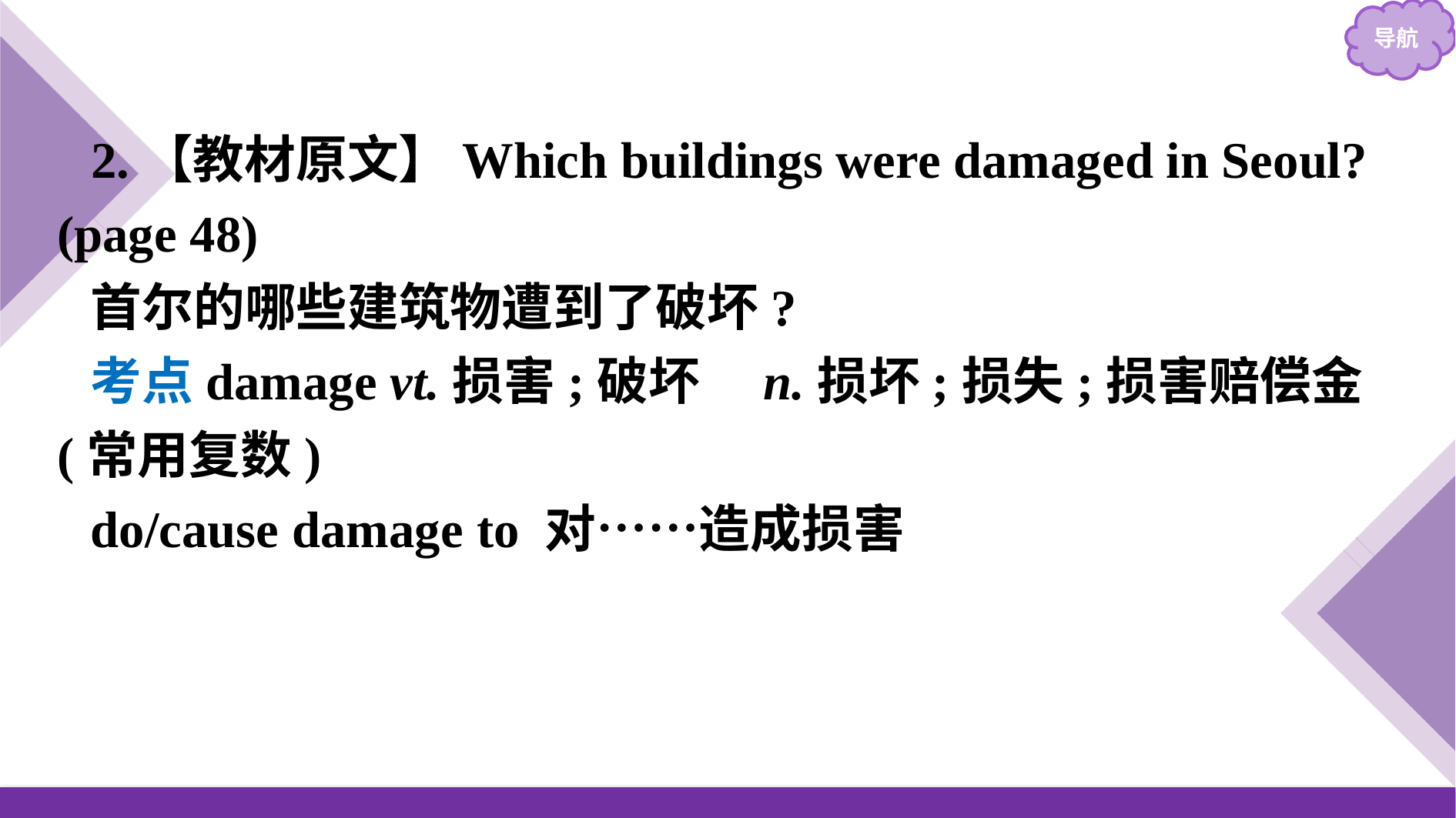

2.【教材原文】Which buildings were damaged in Seoul? (page 48)
首尔的哪些建筑物遭到了破坏?
考点damage vt.损害;破坏　n.损坏;损失;损害赔偿金(常用复数)
do/cause damage to 对……造成损害